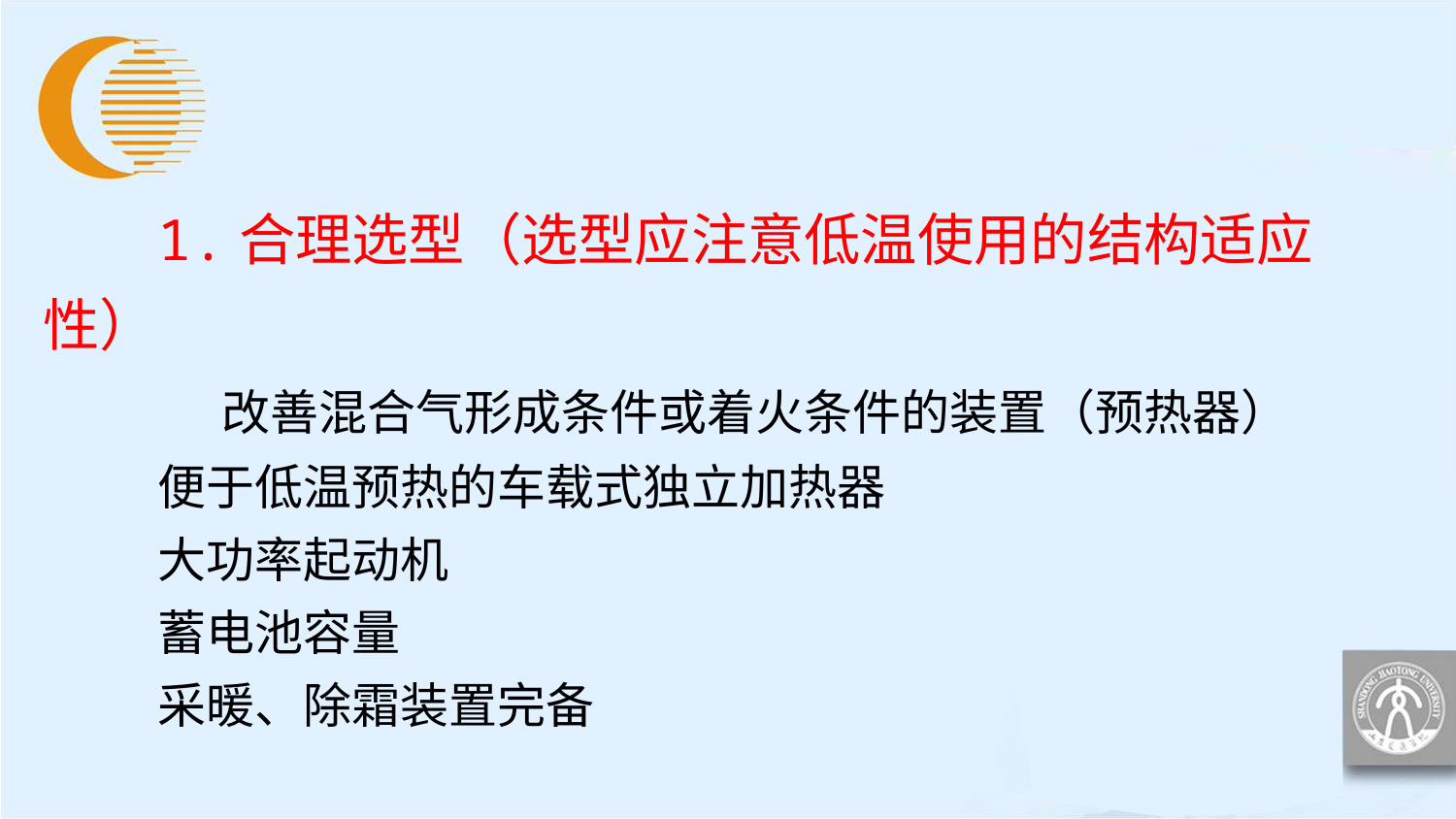

1.合理选型（选型应注意低温使用的结构适应性）
    改善混合气形成条件或着火条件的装置（预热器）
便于低温预热的车载式独立加热器
大功率起动机
蓄电池容量
采暖、除霜装置完备